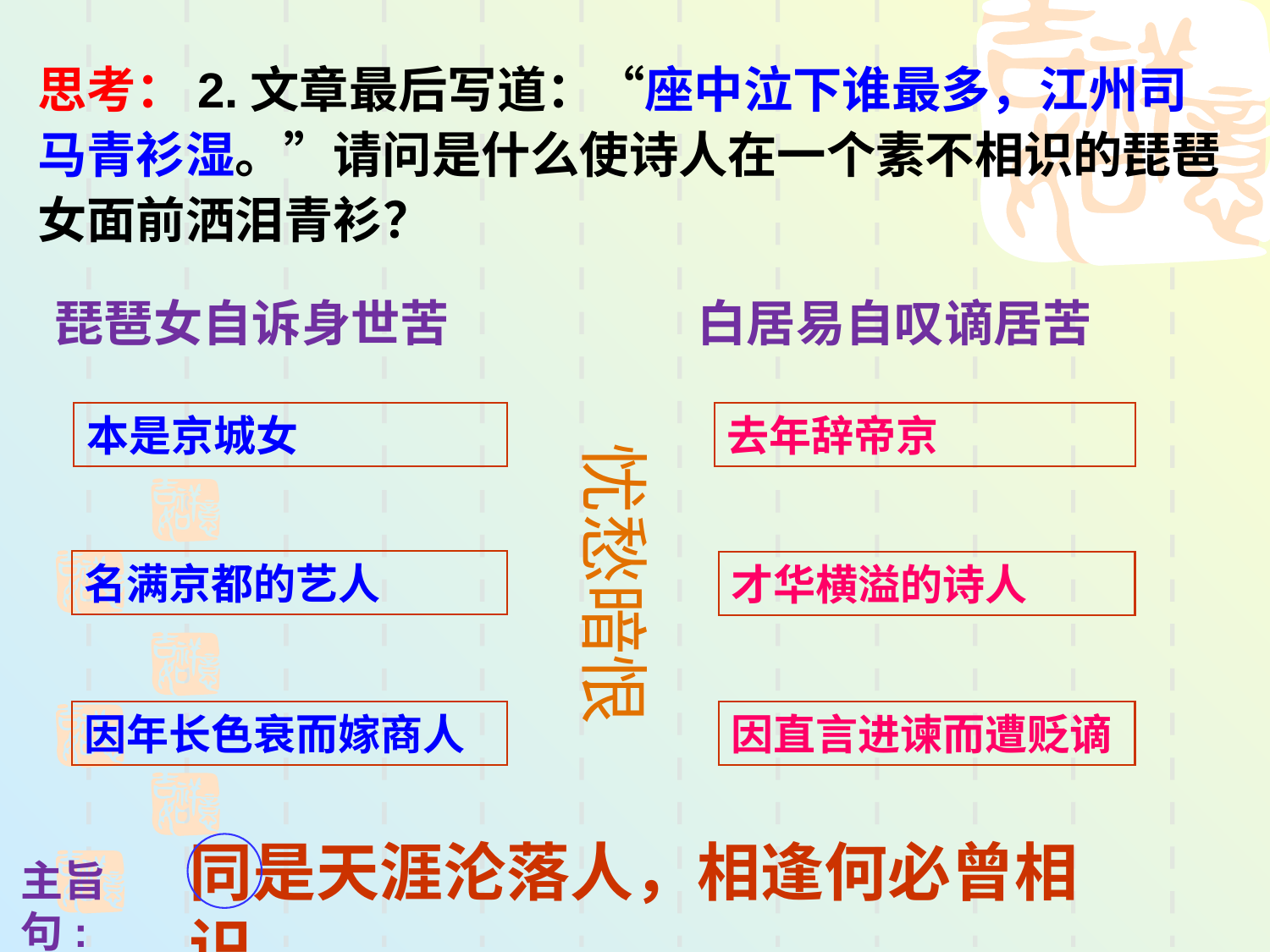

思考：2.文章最后写道：“座中泣下谁最多，江州司马青衫湿。”请问是什么使诗人在一个素不相识的琵琶女面前洒泪青衫？
琵琶女自诉身世苦
白居易自叹谪居苦
本是京城女
去年辞帝京
忧愁暗恨

名满京都的艺人
才华横溢的诗人
因年长色衰而嫁商人
因直言进谏而遭贬谪
同是天涯沦落人，相逢何必曾相识。

主旨句: